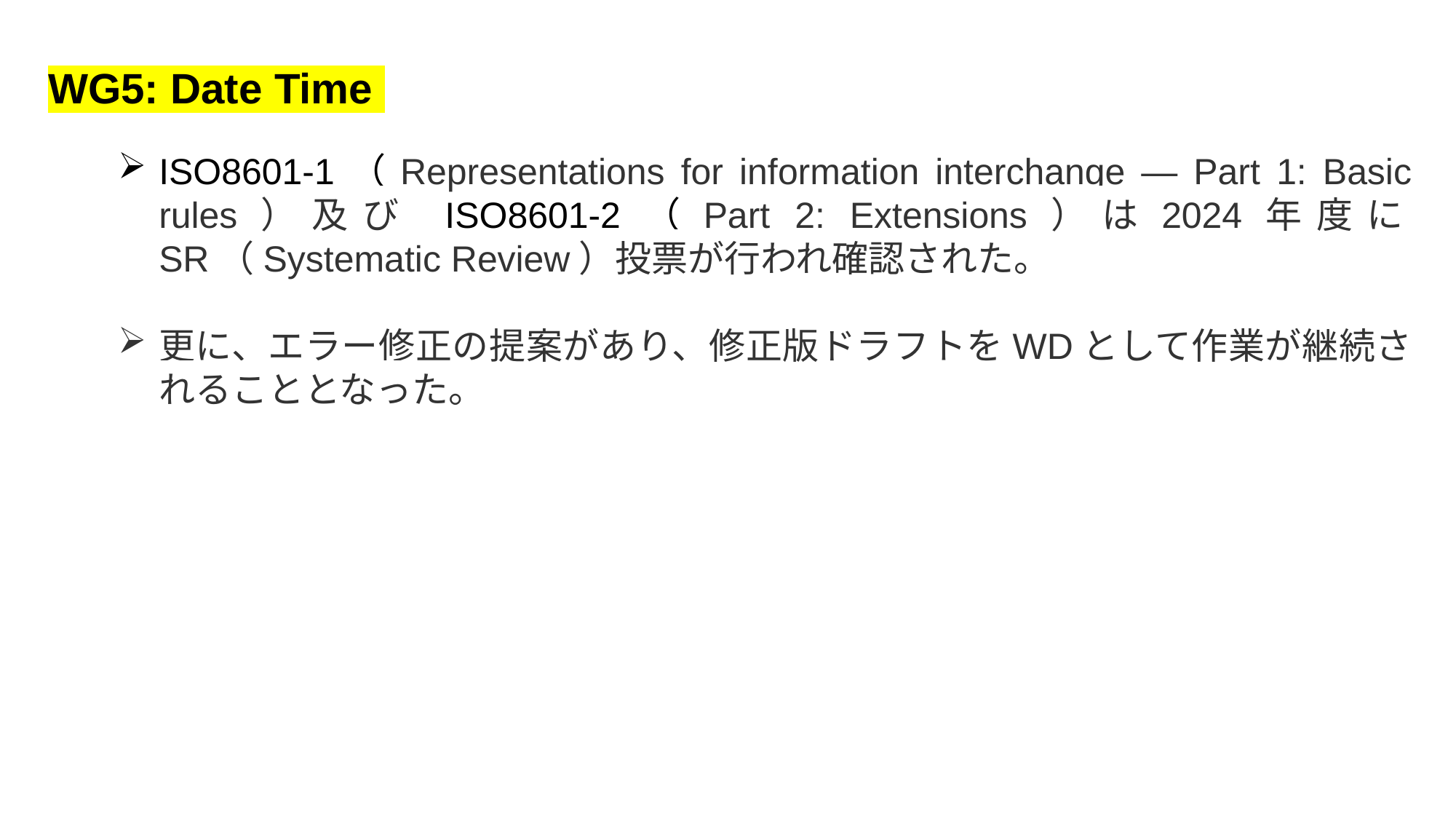

WG5: Date Time
ISO8601-1（Representations for information interchange — Part 1: Basic rules）及び ISO8601-2（Part 2: Extensions）は2024年度にSR（Systematic Review）投票が行われ確認された。

更に、エラー修正の提案があり、修正版ドラフトをWDとして作業が継続されることとなった。